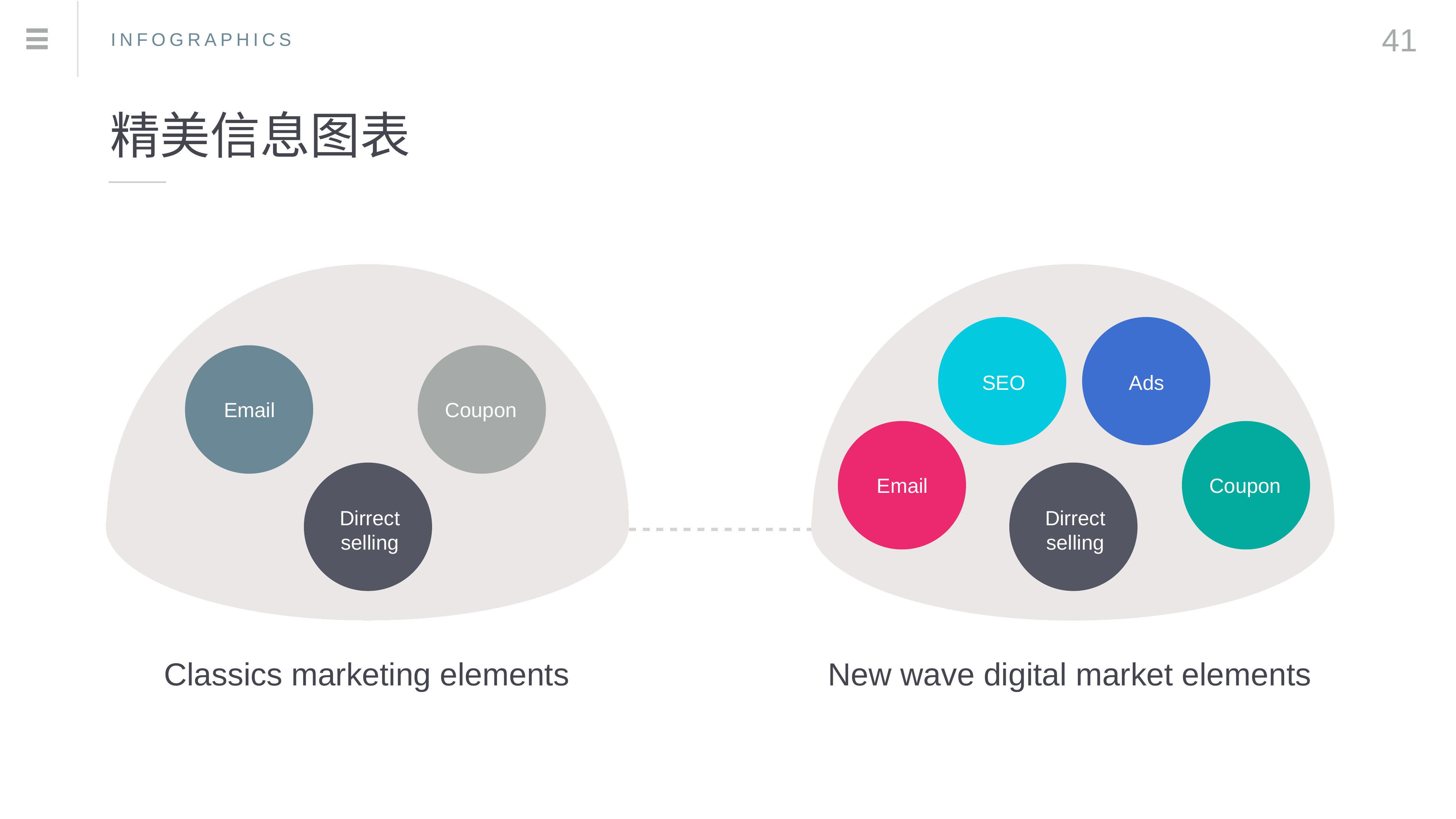

41
INFOGRAPHICS
精美信息图表

Ads
SEO

Email
Coupon

Dirrect
selling

Email
Coupon

Dirrect
selling

Classics marketing elements
New wave digital market elements